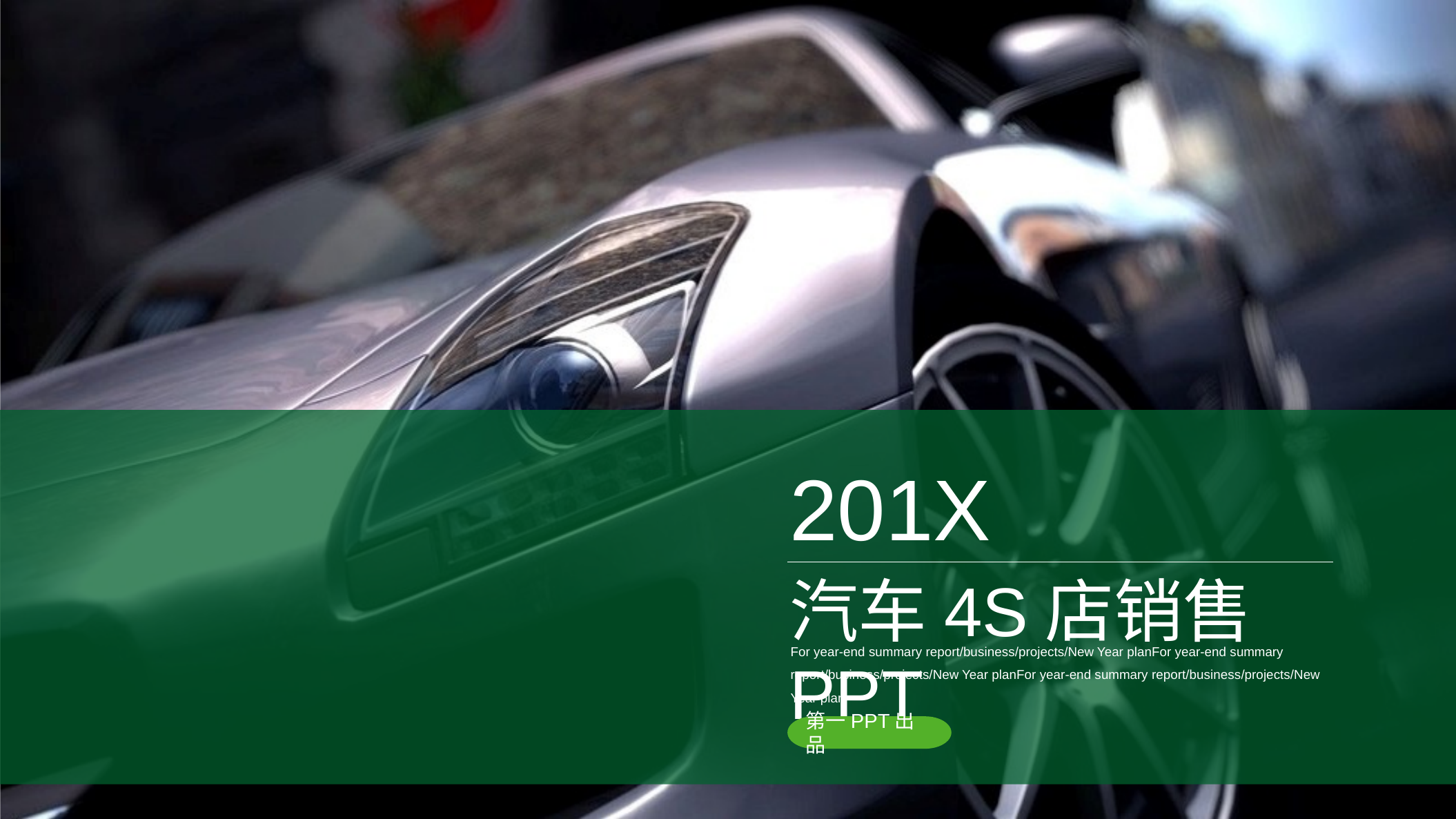

201X
汽车4S店销售PPT
For year-end summary report/business/projects/New Year planFor year-end summary report/business/projects/New Year planFor year-end summary report/business/projects/New Year plan
第一PPT出品